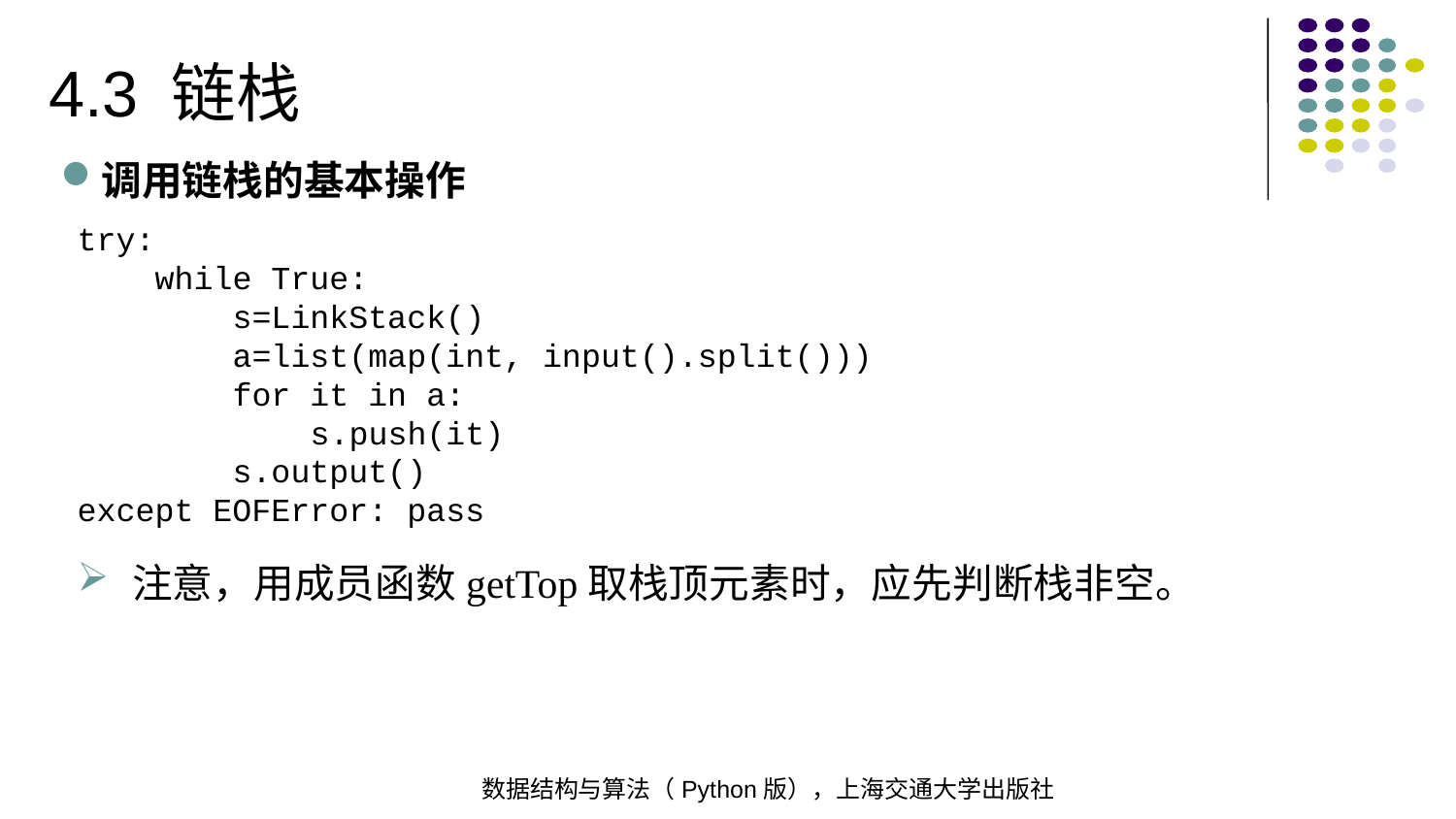

4.3 链栈
调用链栈的基本操作
try:
    while True:
        s=LinkStack()
        a=list(map(int, input().split()))
        for it in a:
            s.push(it)
        s.output()
except EOFError: pass
注意，用成员函数getTop取栈顶元素时，应先判断栈非空。